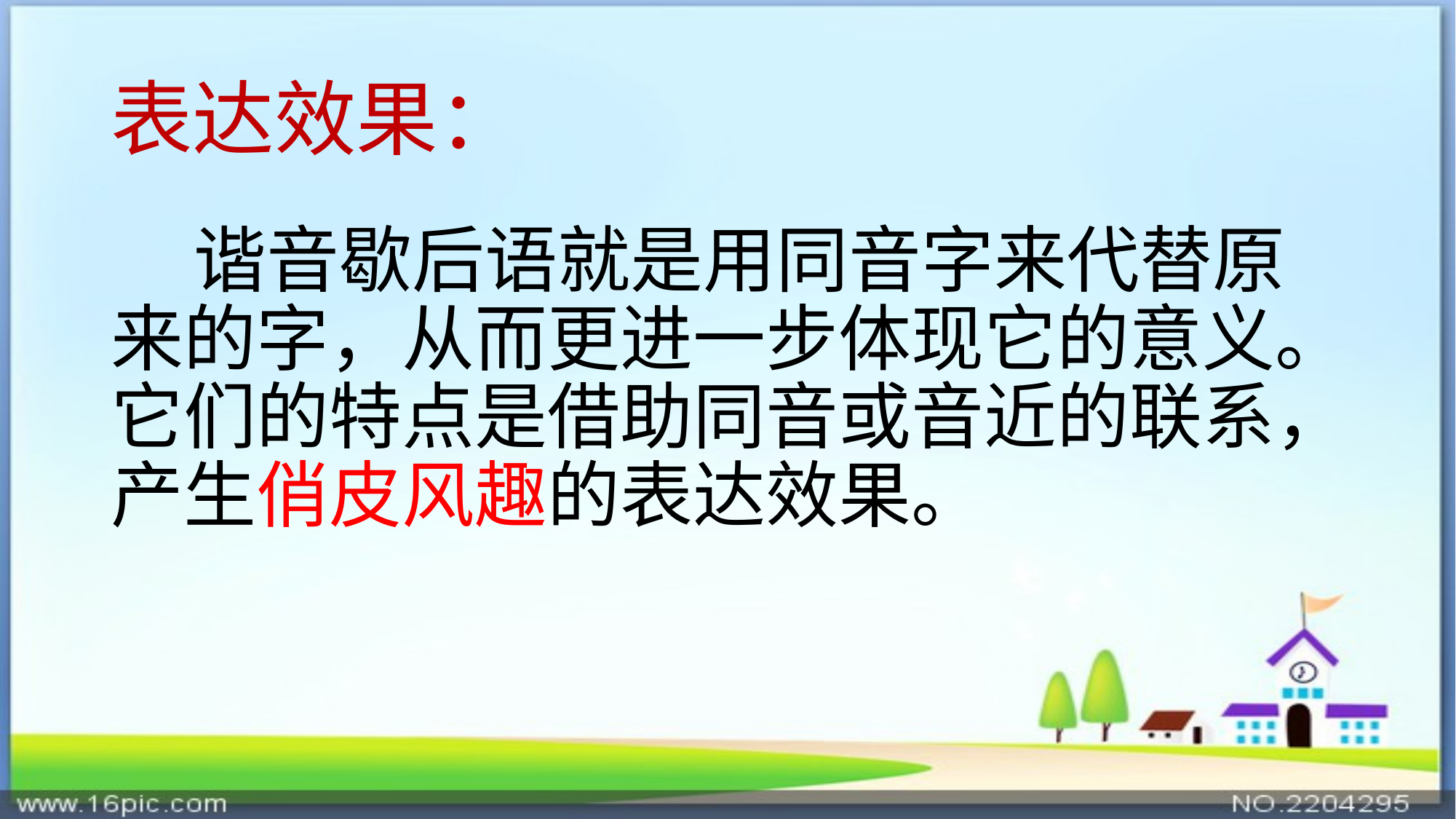

# 表达效果：
    谐音歇后语就是用同音字来代替原来的字，从而更进一步体现它的意义。它们的特点是借助同音或音近的联系，产生俏皮风趣的表达效果。